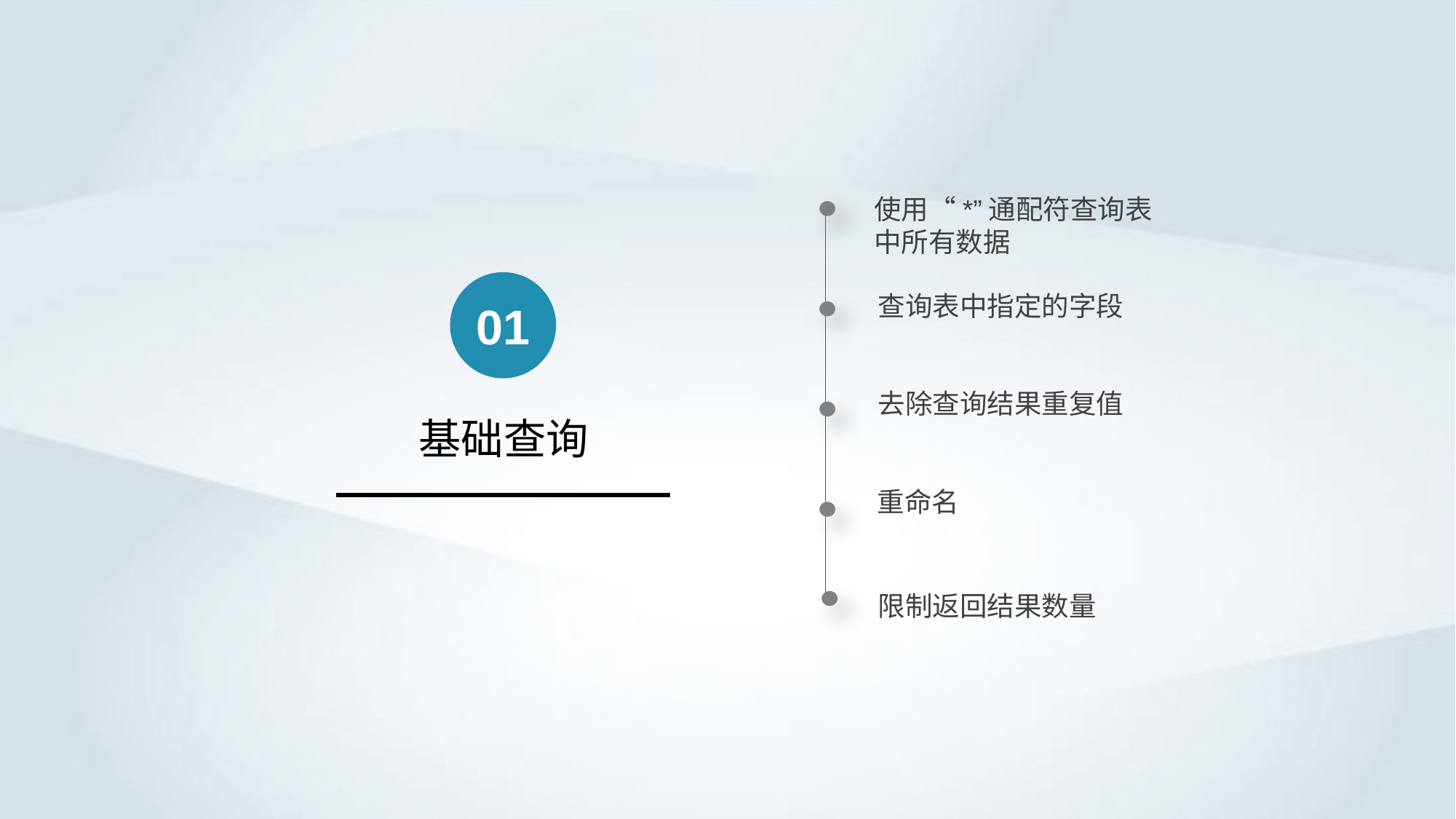

使用“*”通配符查询表中所有数据

01
查询表中指定的字段

去除查询结果重复值

基础查询
重命名

限制返回结果数量